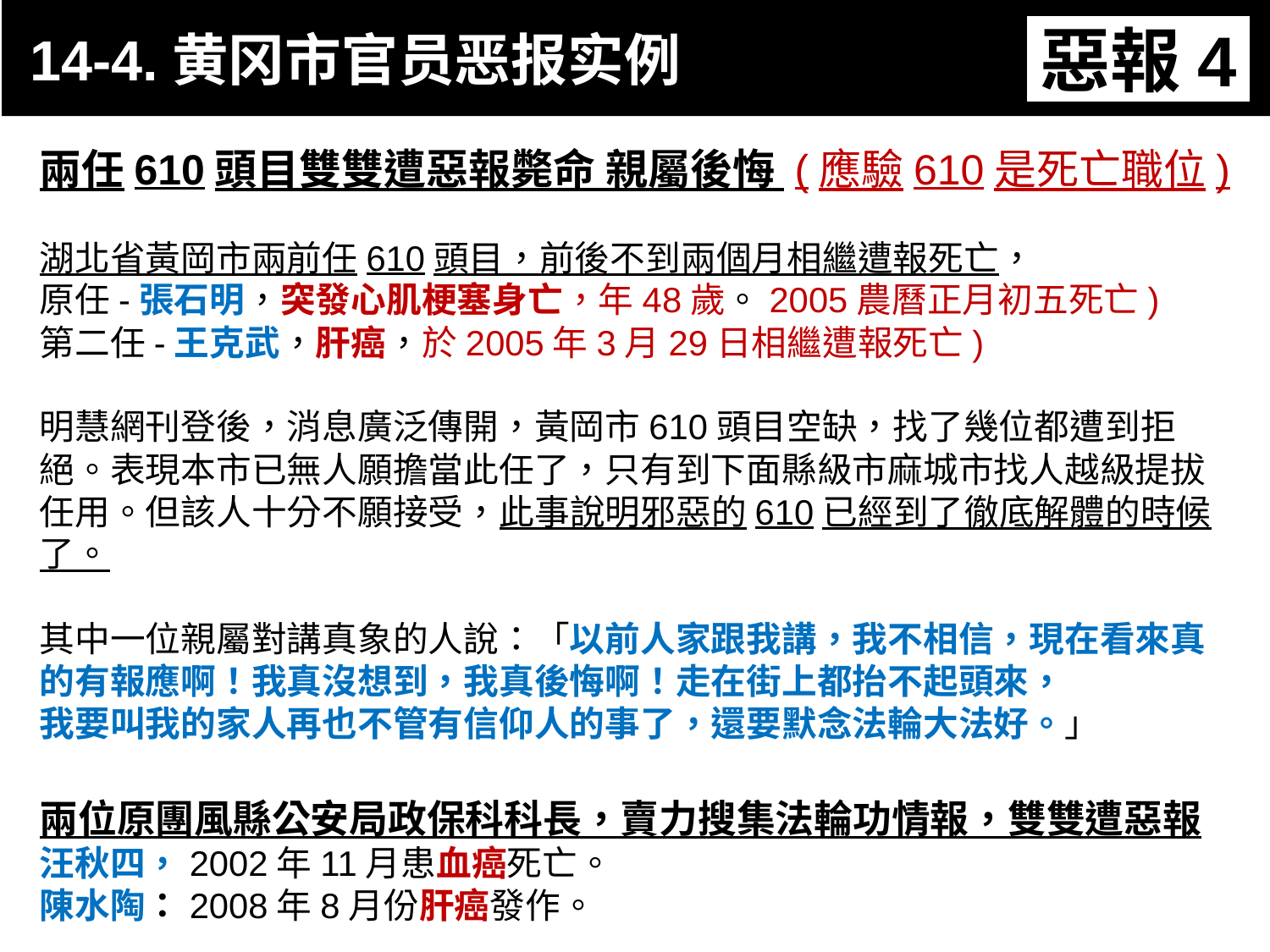

14-4.黄冈市官员恶报实例
惡報4
兩任610頭目雙雙遭惡報斃命 親屬後悔 (應驗610是死亡職位)

湖北省黃岡市兩前任610頭目，前後不到兩個月相繼遭報死亡，
原任-張石明，突發心肌梗塞身亡，年48歲。2005農曆正月初五死亡)
第二任-王克武，肝癌，於2005年3月29日相繼遭報死亡)

明慧網刊登後，消息廣泛傳開，黃岡市610頭目空缺，找了幾位都遭到拒絕。表現本市已無人願擔當此任了，只有到下面縣級市麻城市找人越級提拔任用。但該人十分不願接受，此事說明邪惡的610已經到了徹底解體的時候了。

其中一位親屬對講真象的人說：「以前人家跟我講，我不相信，現在看來真的有報應啊！我真沒想到，我真後悔啊！走在街上都抬不起頭來，
我要叫我的家人再也不管有信仰人的事了，還要默念法輪大法好。」

兩位原團風縣公安局政保科科長，賣力搜集法輪功情報，雙雙遭惡報
汪秋四，2002年11月患血癌死亡。
陳水陶：2008年8月份肝癌發作。